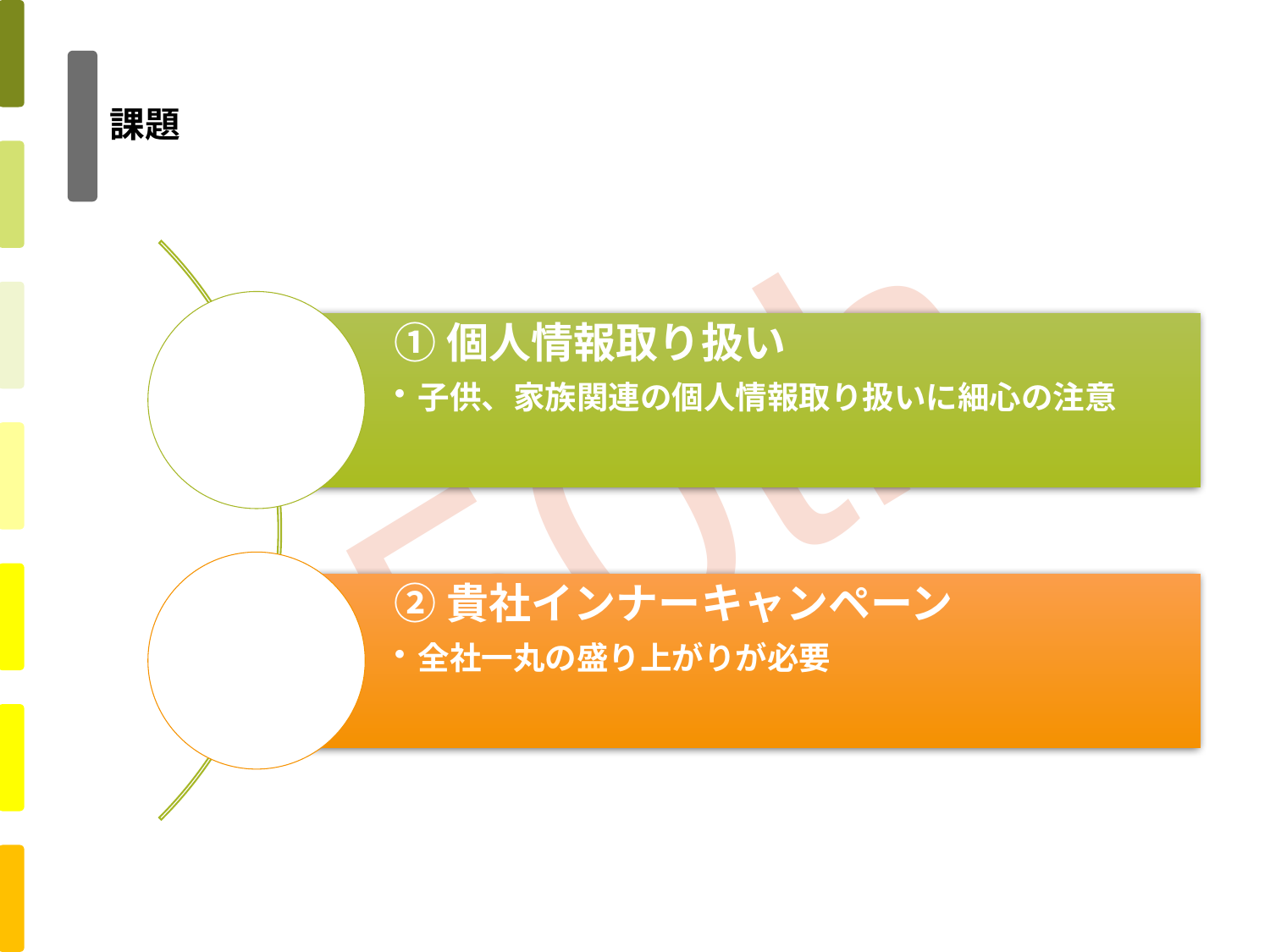

# 課題
①個人情報取り扱い
子供、家族関連の個人情報取り扱いに細心の注意
②貴社インナーキャンペーン
全社一丸の盛り上がりが必要